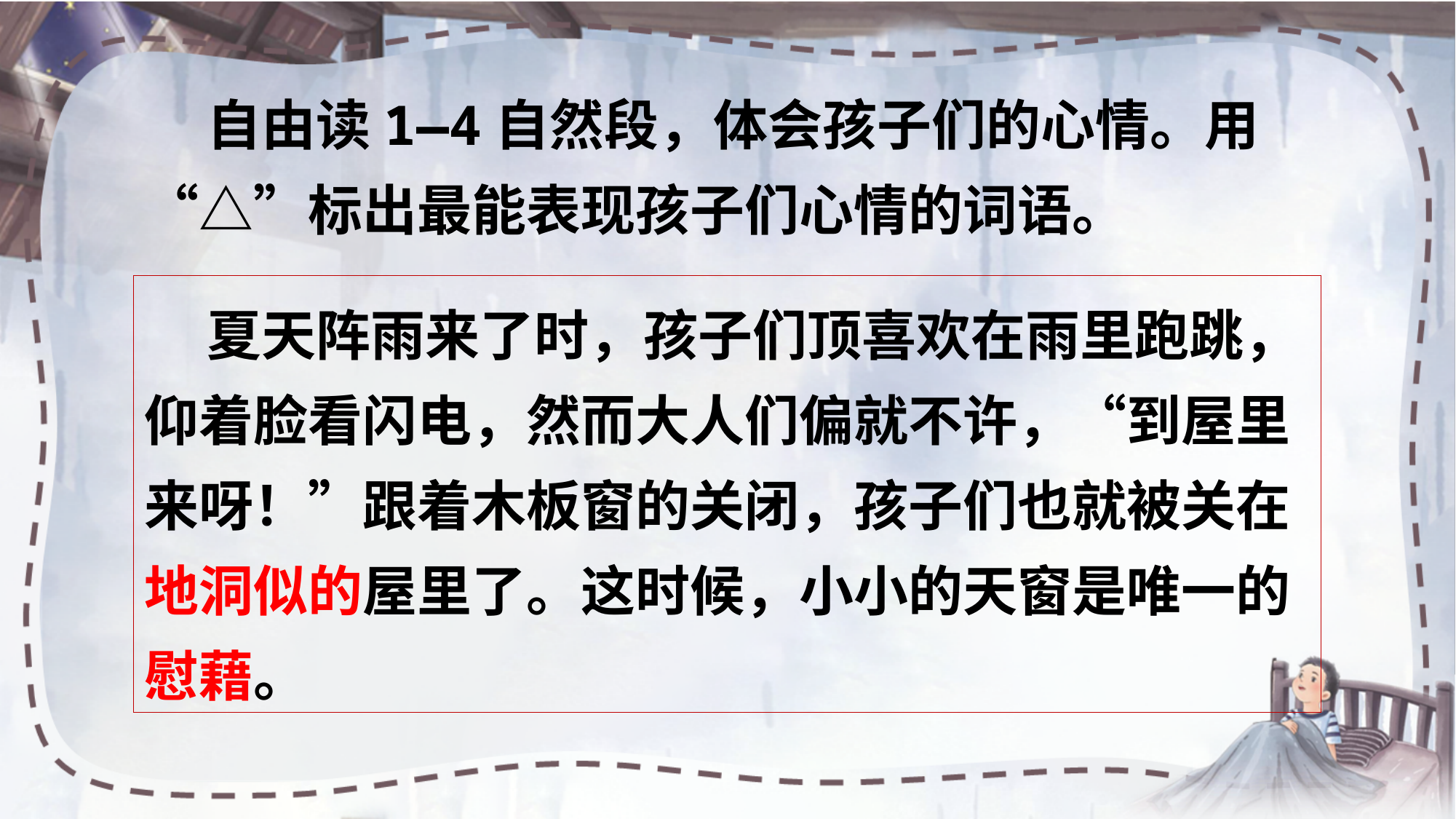

自由读1—4自然段，体会孩子们的心情。用“△”标出最能表现孩子们心情的词语。
    夏天阵雨来了时，孩子们顶喜欢在雨里跑跳，仰着脸看闪电，然而大人们偏就不许，“到屋里来呀！”跟着木板窗的关闭，孩子们也就被关在地洞似的屋里了。这时候，小小的天窗是唯一的慰藉。